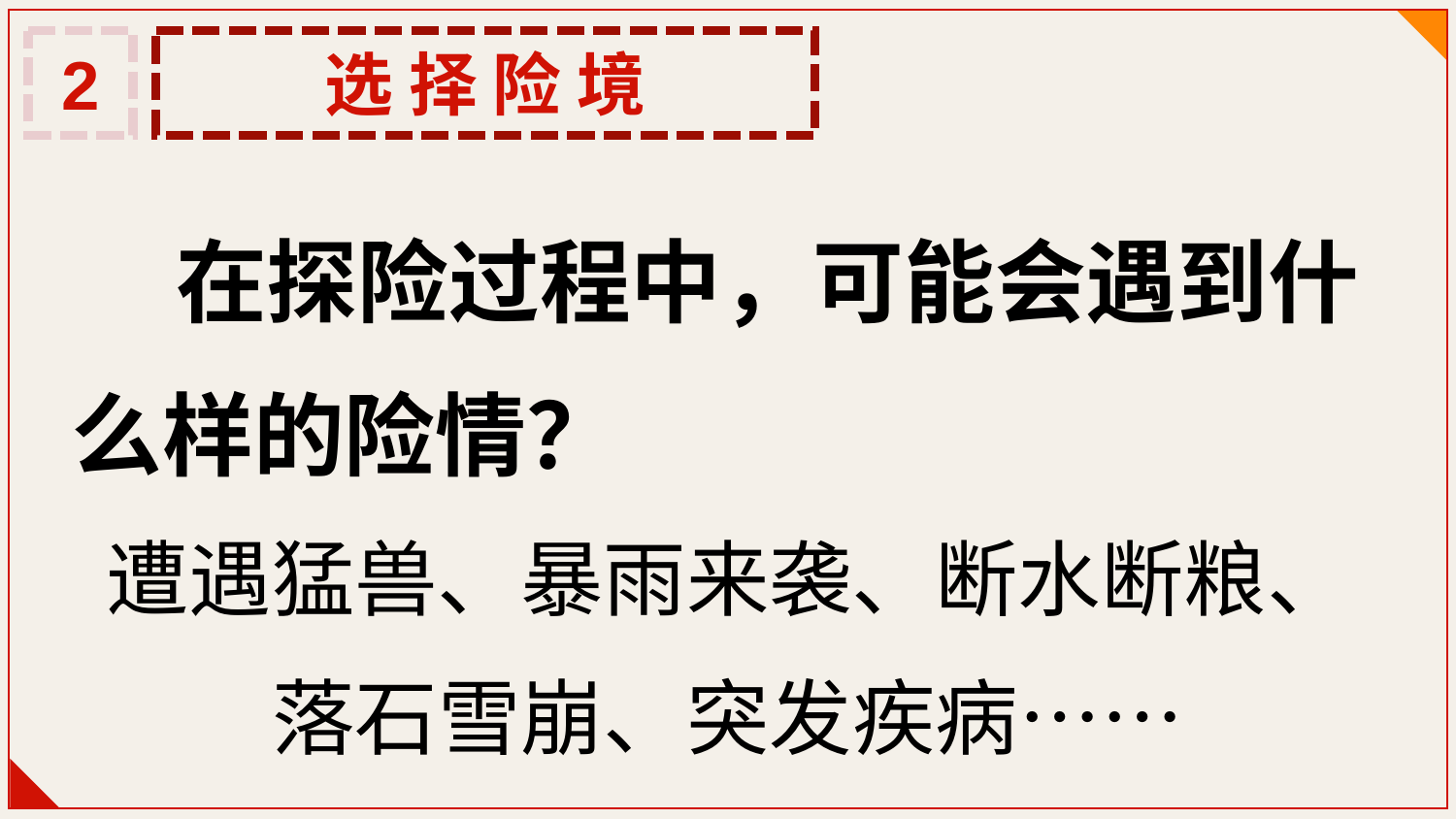

2
选 择 险 境
    在探险过程中，可能会遇到什么样的险情？
遭遇猛兽、暴雨来袭、断水断粮、落石雪崩、突发疾病……